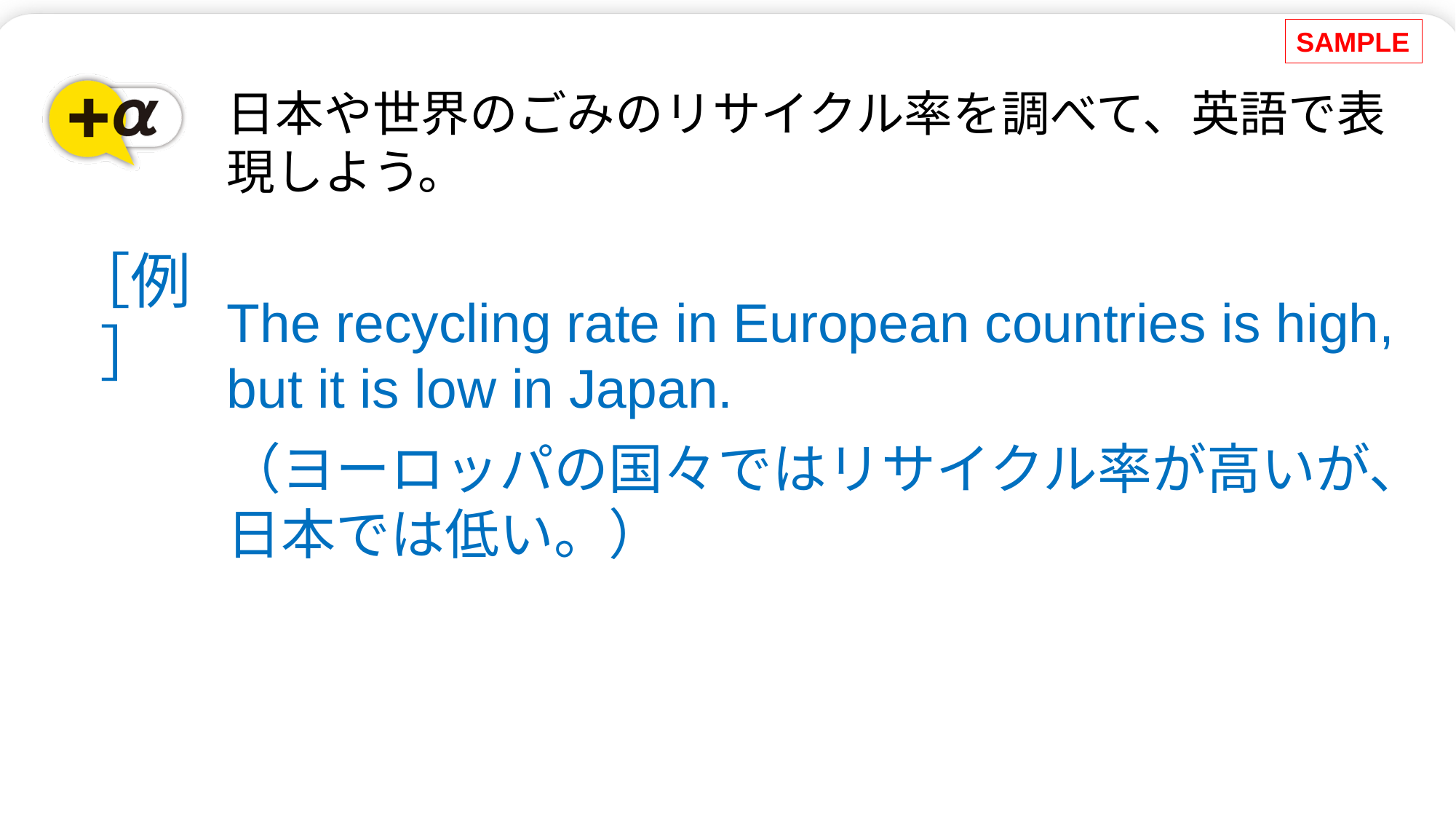

SAMPLE
# 日本や世界のごみのリサイクル率を調べて、英語で表現しよう。
［例］
The recycling rate in European countries is high, but it is low in Japan.
（ヨーロッパの国々ではリサイクル率が高いが、日本では低い。）